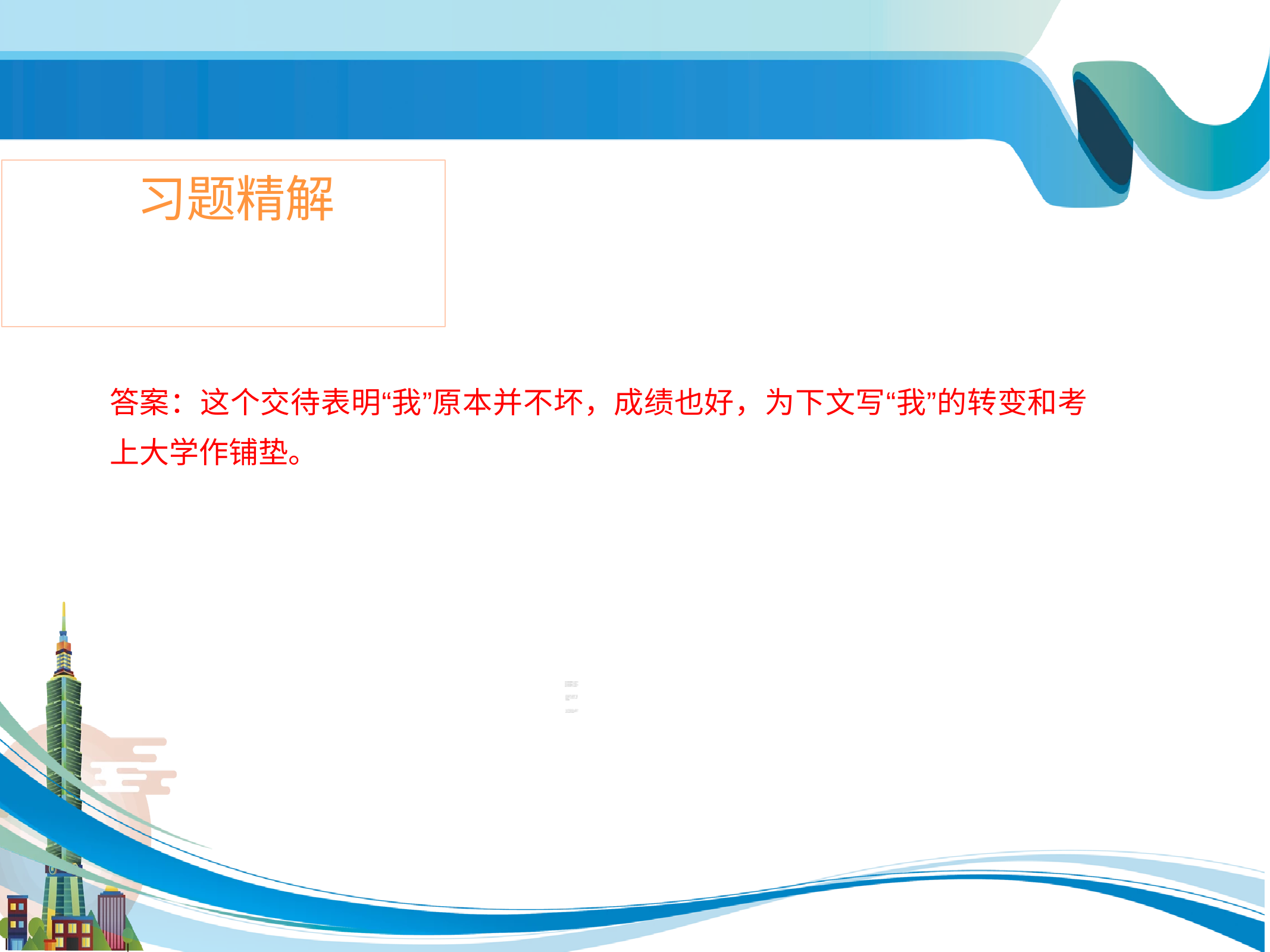

# 习题精解
答案：这个交待表明“我”原本并不坏，成绩也好，为下文写“我”的转变和考
上大学作铺垫。